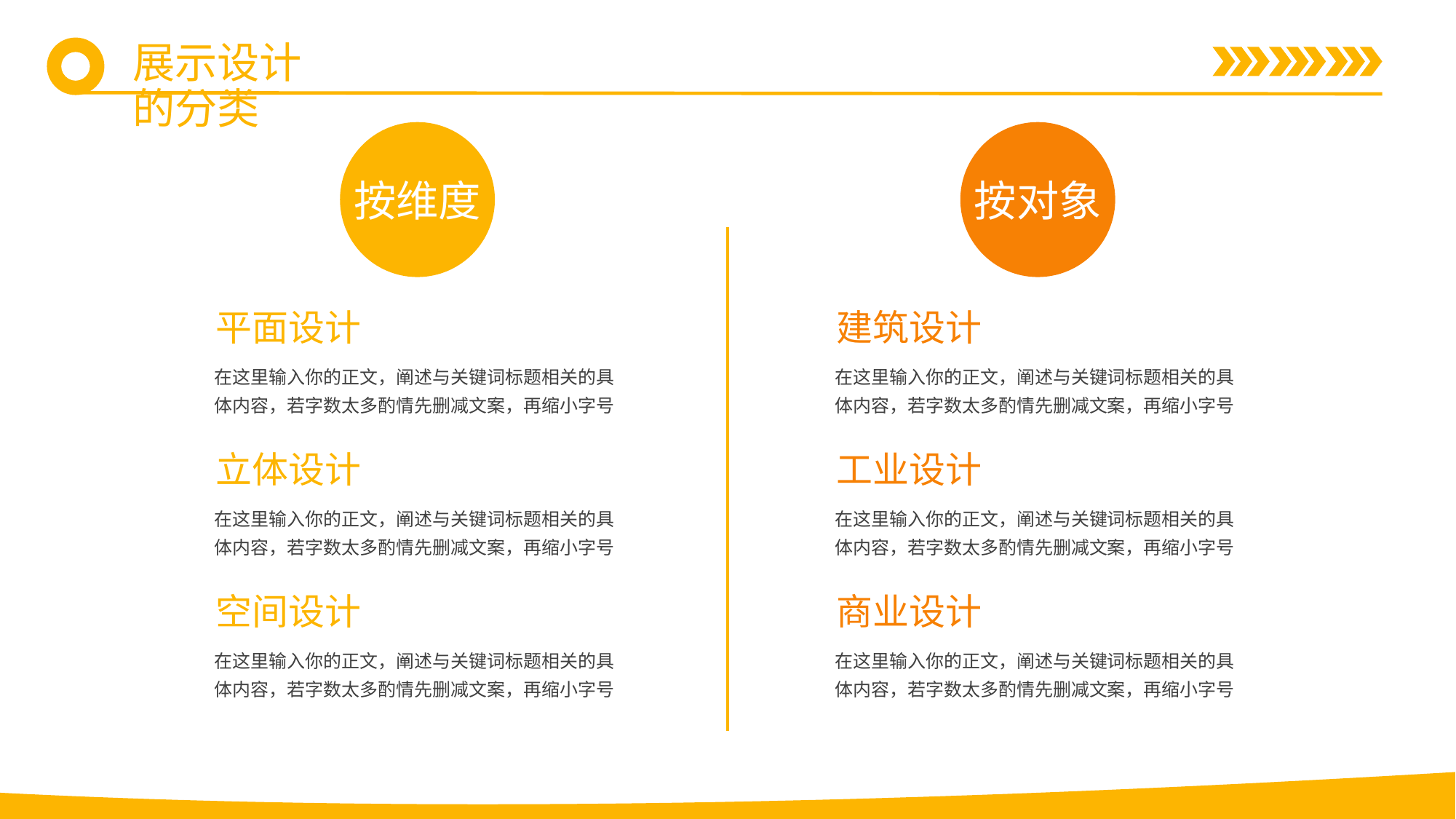

展示设计的分类

按维度

按对象
平面设计
建筑设计
在这里输入你的正文，阐述与关键词标题相关的具体内容，若字数太多酌情先删减文案，再缩小字号
在这里输入你的正文，阐述与关键词标题相关的具体内容，若字数太多酌情先删减文案，再缩小字号
立体设计
工业设计
在这里输入你的正文，阐述与关键词标题相关的具体内容，若字数太多酌情先删减文案，再缩小字号
在这里输入你的正文，阐述与关键词标题相关的具体内容，若字数太多酌情先删减文案，再缩小字号
空间设计
商业设计
在这里输入你的正文，阐述与关键词标题相关的具体内容，若字数太多酌情先删减文案，再缩小字号
在这里输入你的正文，阐述与关键词标题相关的具体内容，若字数太多酌情先删减文案，再缩小字号